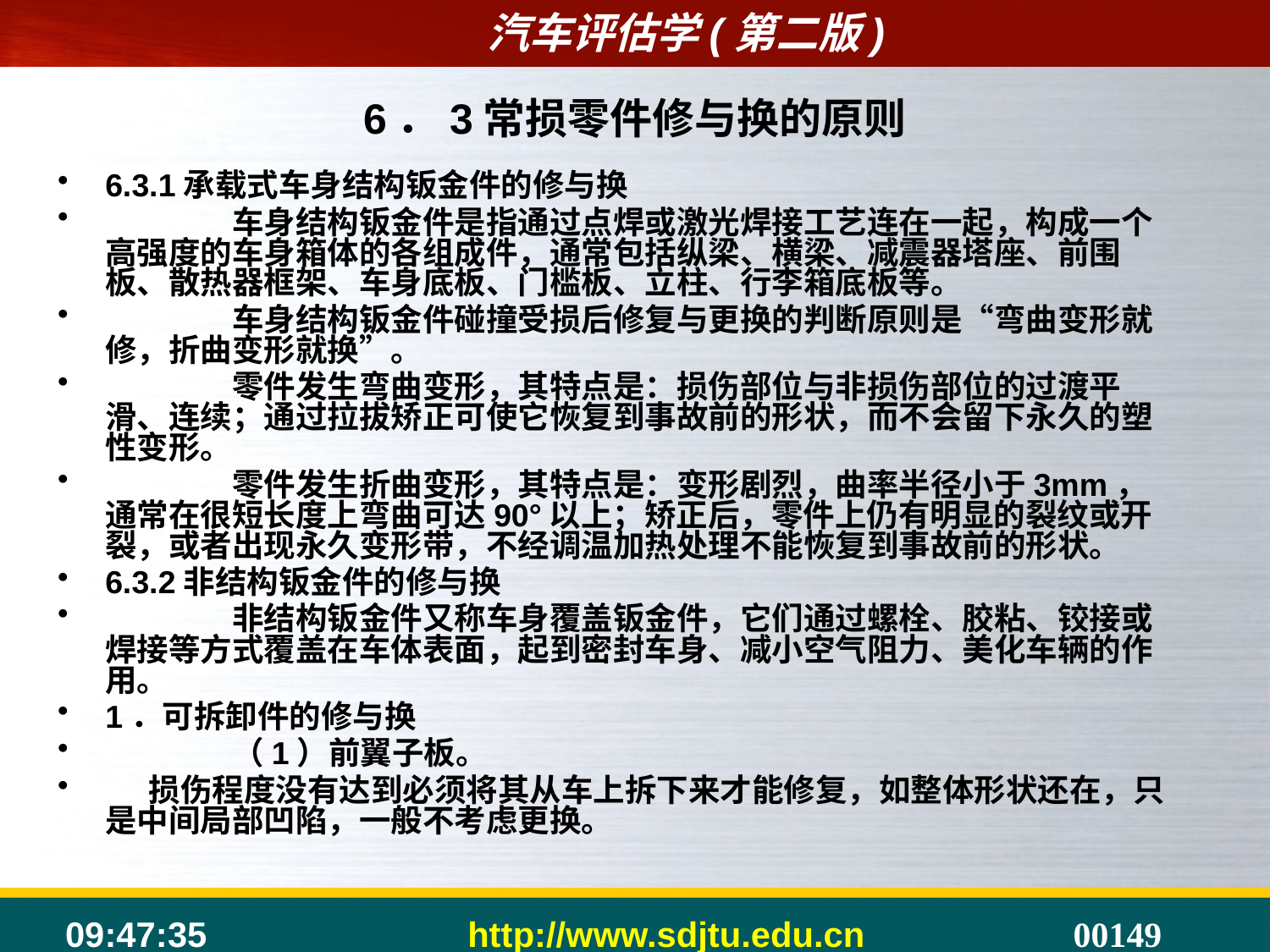

# 6．3常损零件修与换的原则
6.3.1承载式车身结构钣金件的修与换
	车身结构钣金件是指通过点焊或激光焊接工艺连在一起，构成一个高强度的车身箱体的各组成件，通常包括纵梁、横梁、减震器塔座、前围板、散热器框架、车身底板、门槛板、立柱、行李箱底板等。
	车身结构钣金件碰撞受损后修复与更换的判断原则是“弯曲变形就修，折曲变形就换”。
	零件发生弯曲变形，其特点是：损伤部位与非损伤部位的过渡平滑、连续；通过拉拔矫正可使它恢复到事故前的形状，而不会留下永久的塑性变形。
	零件发生折曲变形，其特点是：变形剧烈，曲率半径小于3mm，通常在很短长度上弯曲可达90°以上；矫正后，零件上仍有明显的裂纹或开裂，或者出现永久变形带，不经调温加热处理不能恢复到事故前的形状。
6.3.2非结构钣金件的修与换
	非结构钣金件又称车身覆盖钣金件，它们通过螺栓、胶粘、铰接或焊接等方式覆盖在车体表面，起到密封车身、减小空气阻力、美化车辆的作用。
1．可拆卸件的修与换
	（1）前翼子板。
     损伤程度没有达到必须将其从车上拆下来才能修复，如整体形状还在，只是中间局部凹陷，一般不考虑更换。